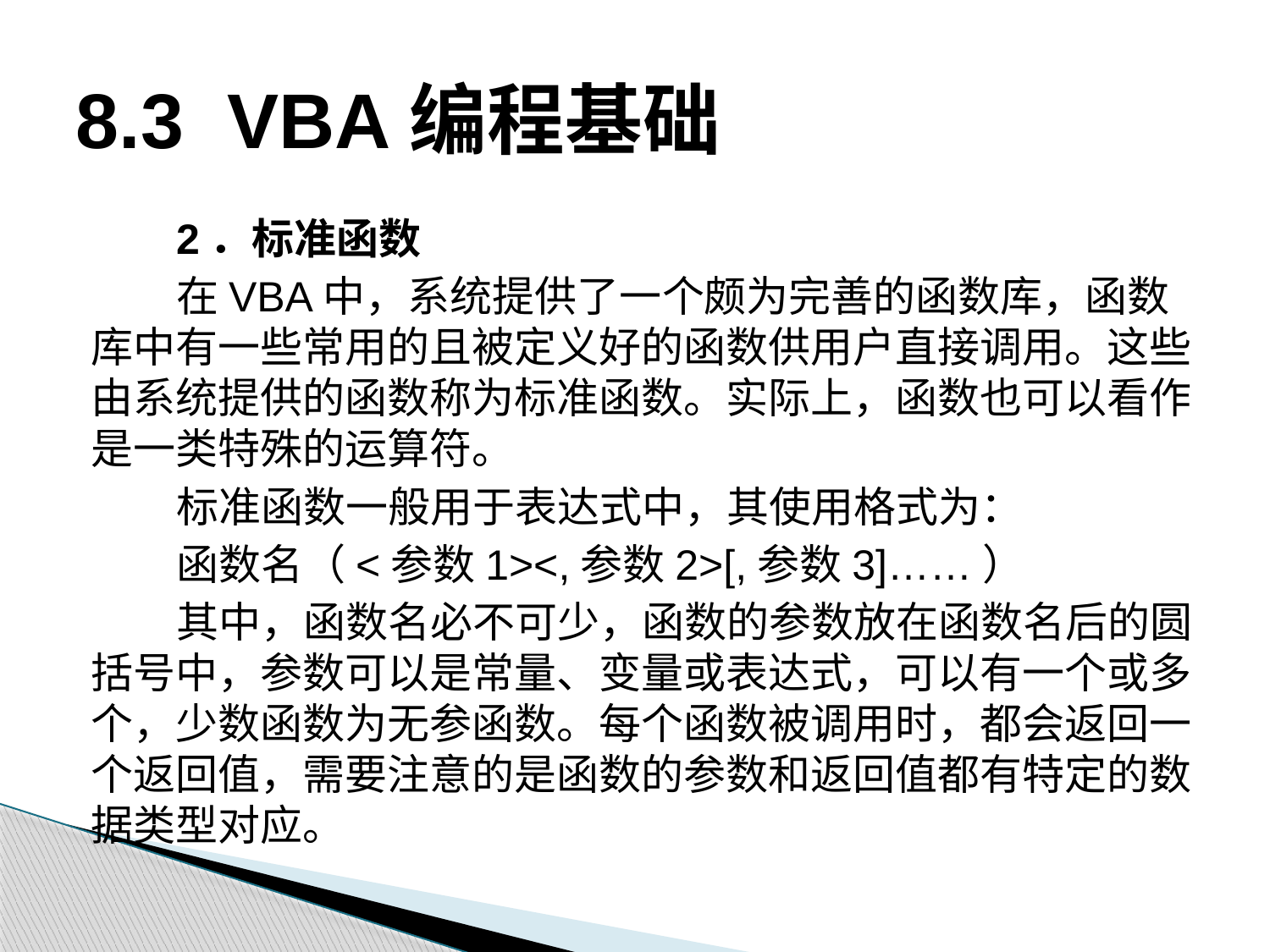

# 8.3  VBA编程基础
2．标准函数
在VBA中，系统提供了一个颇为完善的函数库，函数库中有一些常用的且被定义好的函数供用户直接调用。这些由系统提供的函数称为标准函数。实际上，函数也可以看作是一类特殊的运算符。
标准函数一般用于表达式中，其使用格式为：
函数名（<参数1><,参数2>[,参数3]……）
其中，函数名必不可少，函数的参数放在函数名后的圆括号中，参数可以是常量、变量或表达式，可以有一个或多个，少数函数为无参函数。每个函数被调用时，都会返回一个返回值，需要注意的是函数的参数和返回值都有特定的数据类型对应。